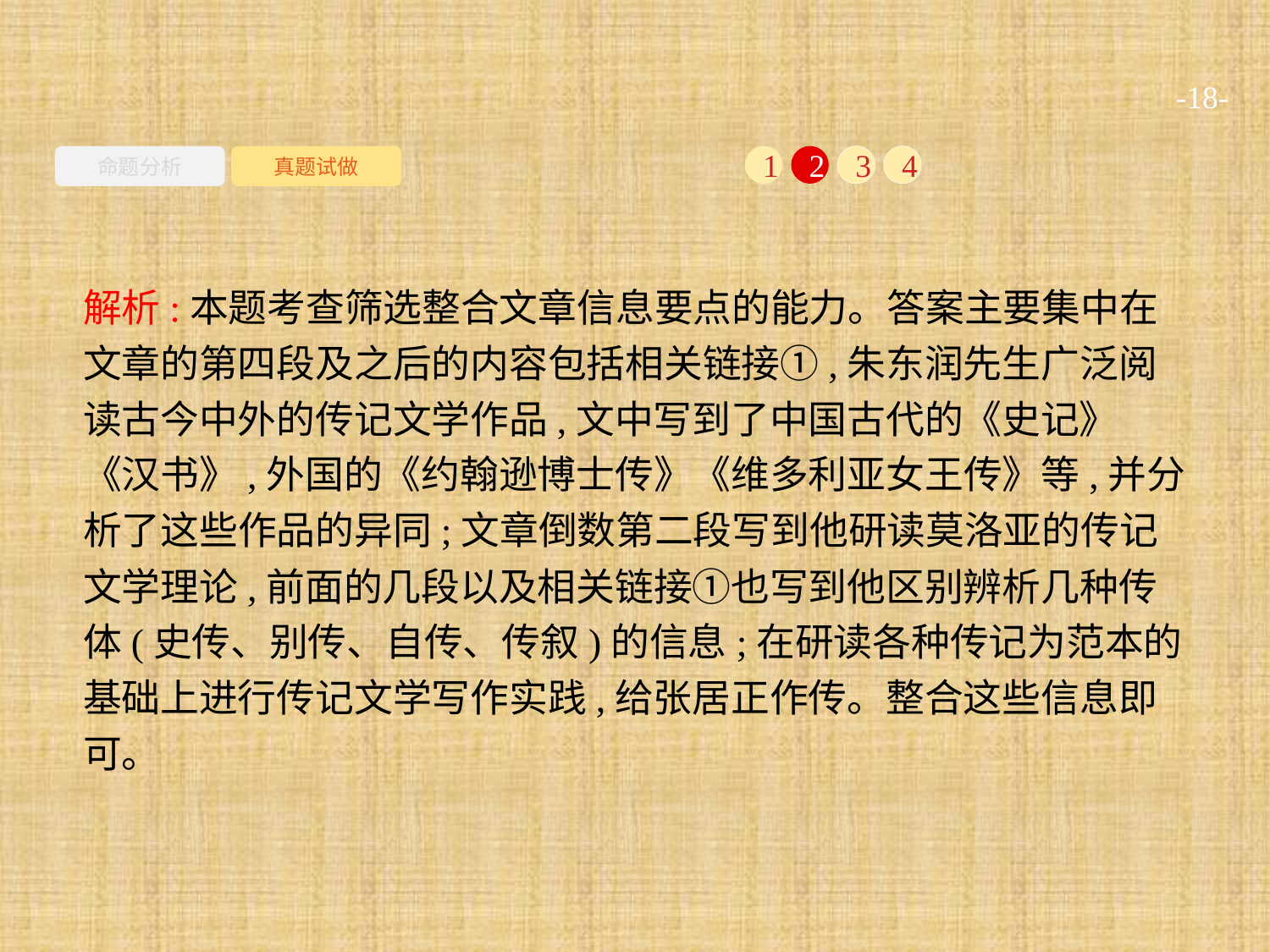

-18-
命题分析
真题试做
1
2
3
4
解析:本题考查筛选整合文章信息要点的能力。答案主要集中在文章的第四段及之后的内容包括相关链接①,朱东润先生广泛阅读古今中外的传记文学作品,文中写到了中国古代的《史记》《汉书》,外国的《约翰逊博士传》《维多利亚女王传》等,并分析了这些作品的异同;文章倒数第二段写到他研读莫洛亚的传记文学理论,前面的几段以及相关链接①也写到他区别辨析几种传体(史传、别传、自传、传叙)的信息;在研读各种传记为范本的基础上进行传记文学写作实践,给张居正作传。整合这些信息即可。